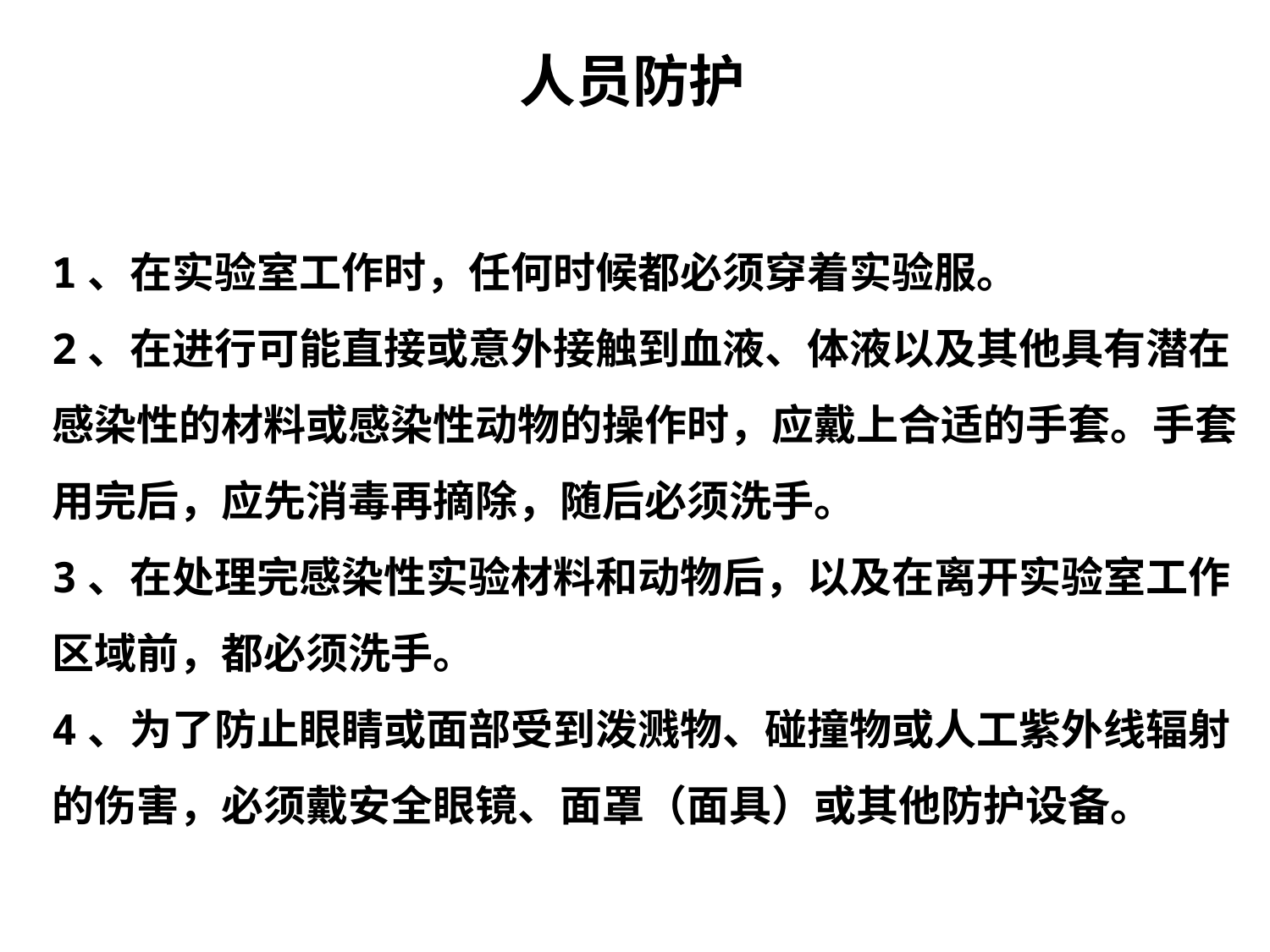

人员防护
1、在实验室工作时，任何时候都必须穿着实验服。
2、在进行可能直接或意外接触到血液、体液以及其他具有潜在感染性的材料或感染性动物的操作时，应戴上合适的手套。手套用完后，应先消毒再摘除，随后必须洗手。
3、在处理完感染性实验材料和动物后，以及在离开实验室工作区域前，都必须洗手。
4、为了防止眼睛或面部受到泼溅物、碰撞物或人工紫外线辐射的伤害，必须戴安全眼镜、面罩（面具）或其他防护设备。